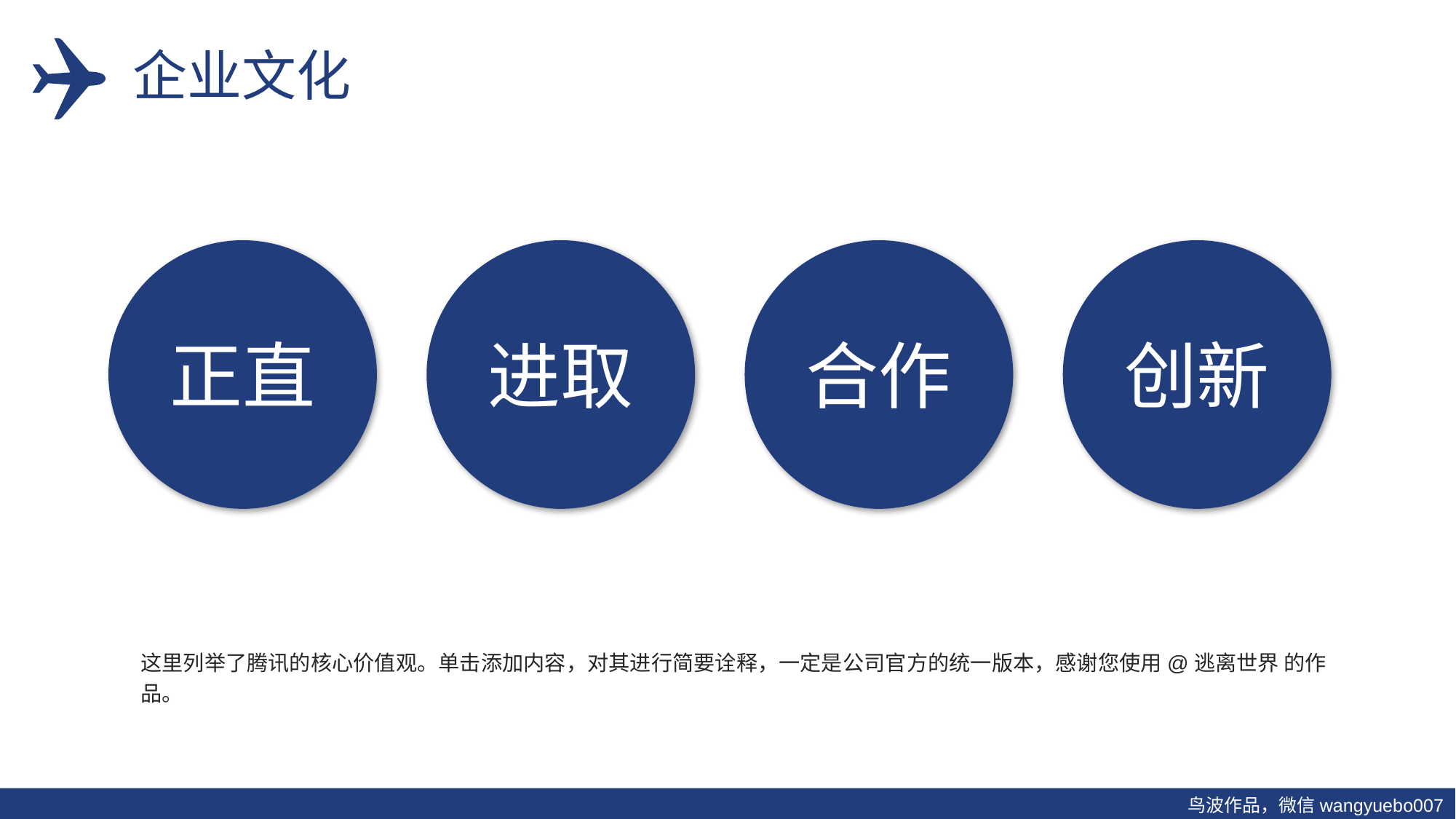

企业文化

合作

创新

正直

进取
这里列举了腾讯的核心价值观。单击添加内容，对其进行简要诠释，一定是公司官方的统一版本，感谢您使用@逃离世界 的作品。